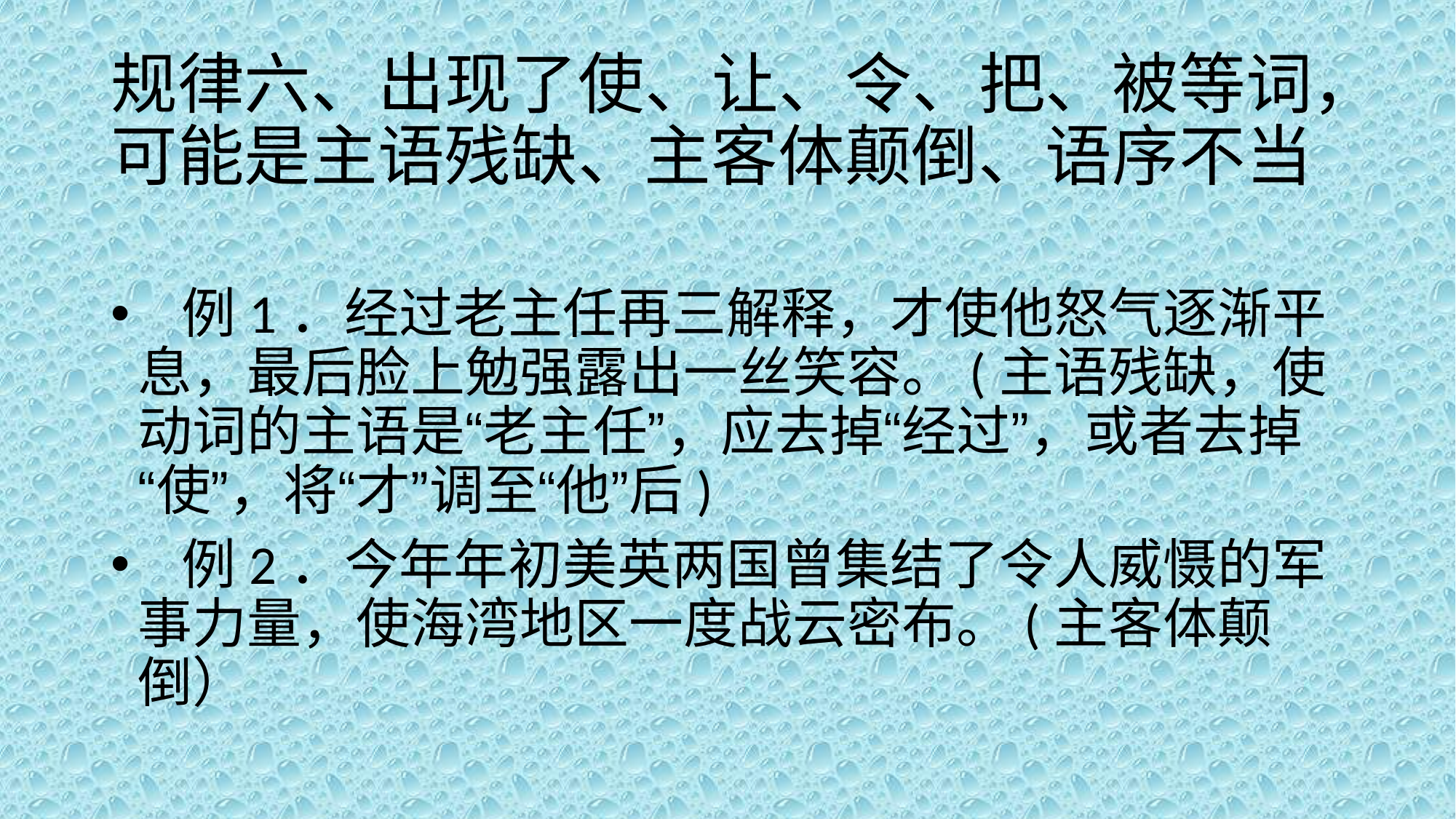

# 规律六、出现了使、让、令、把、被等词，可能是主语残缺、主客体颠倒、语序不当
  例1．经过老主任再三解释，才使他怒气逐渐平息，最后脸上勉强露出一丝笑容。(主语残缺，使动词的主语是“老主任”，应去掉“经过”，或者去掉“使”，将“才”调至“他”后)
  例2．今年年初美英两国曾集结了令人威慑的军事力量，使海湾地区一度战云密布。(主客体颠倒）